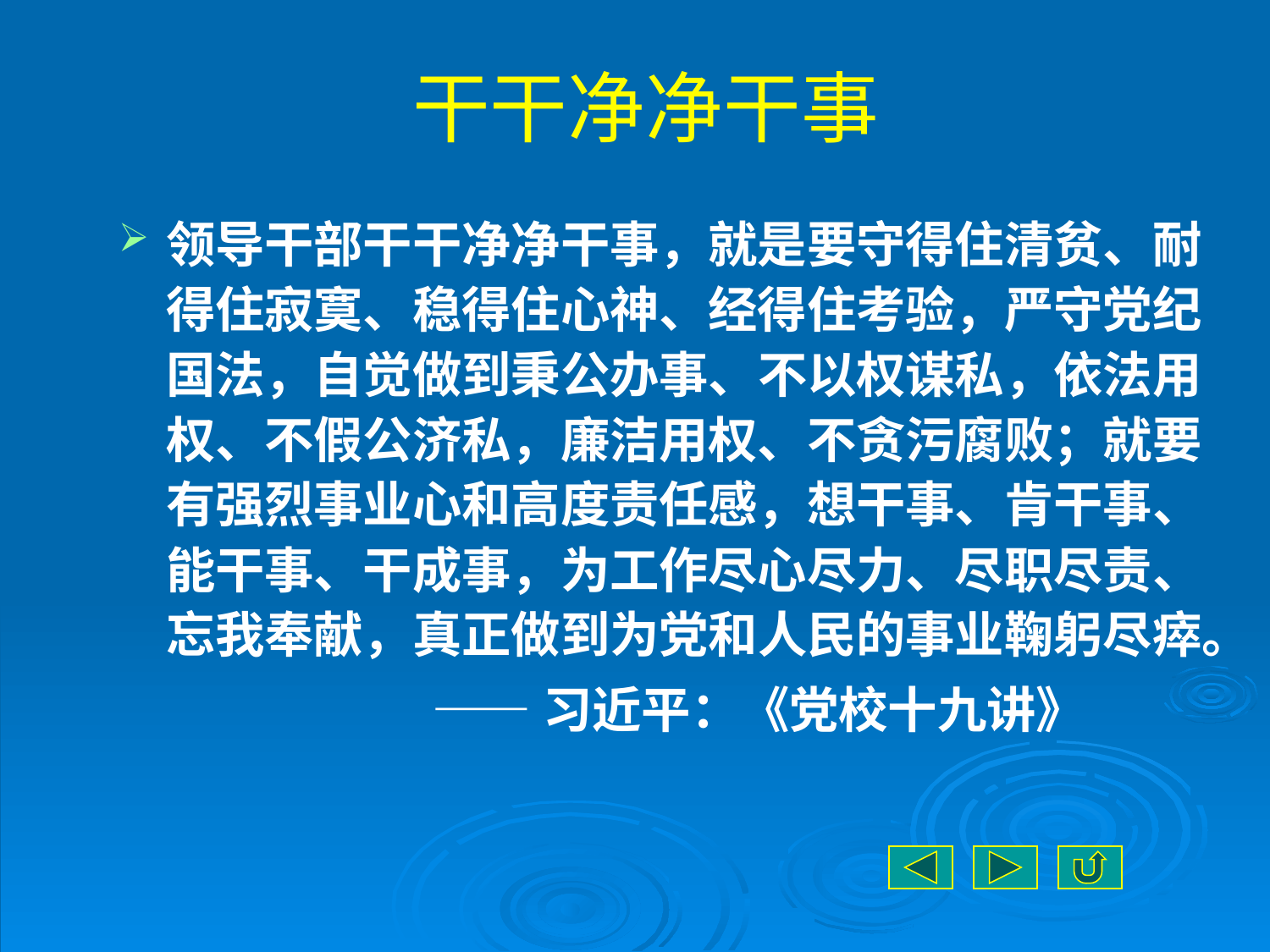

# 干干净净干事
领导干部干干净净干事，就是要守得住清贫、耐得住寂寞、稳得住心神、经得住考验，严守党纪国法，自觉做到秉公办事、不以权谋私，依法用权、不假公济私，廉洁用权、不贪污腐败；就要有强烈事业心和高度责任感，想干事、肯干事、能干事、干成事，为工作尽心尽力、尽职尽责、忘我奉献，真正做到为党和人民的事业鞠躬尽瘁。
                            ——习近平：《党校十九讲》